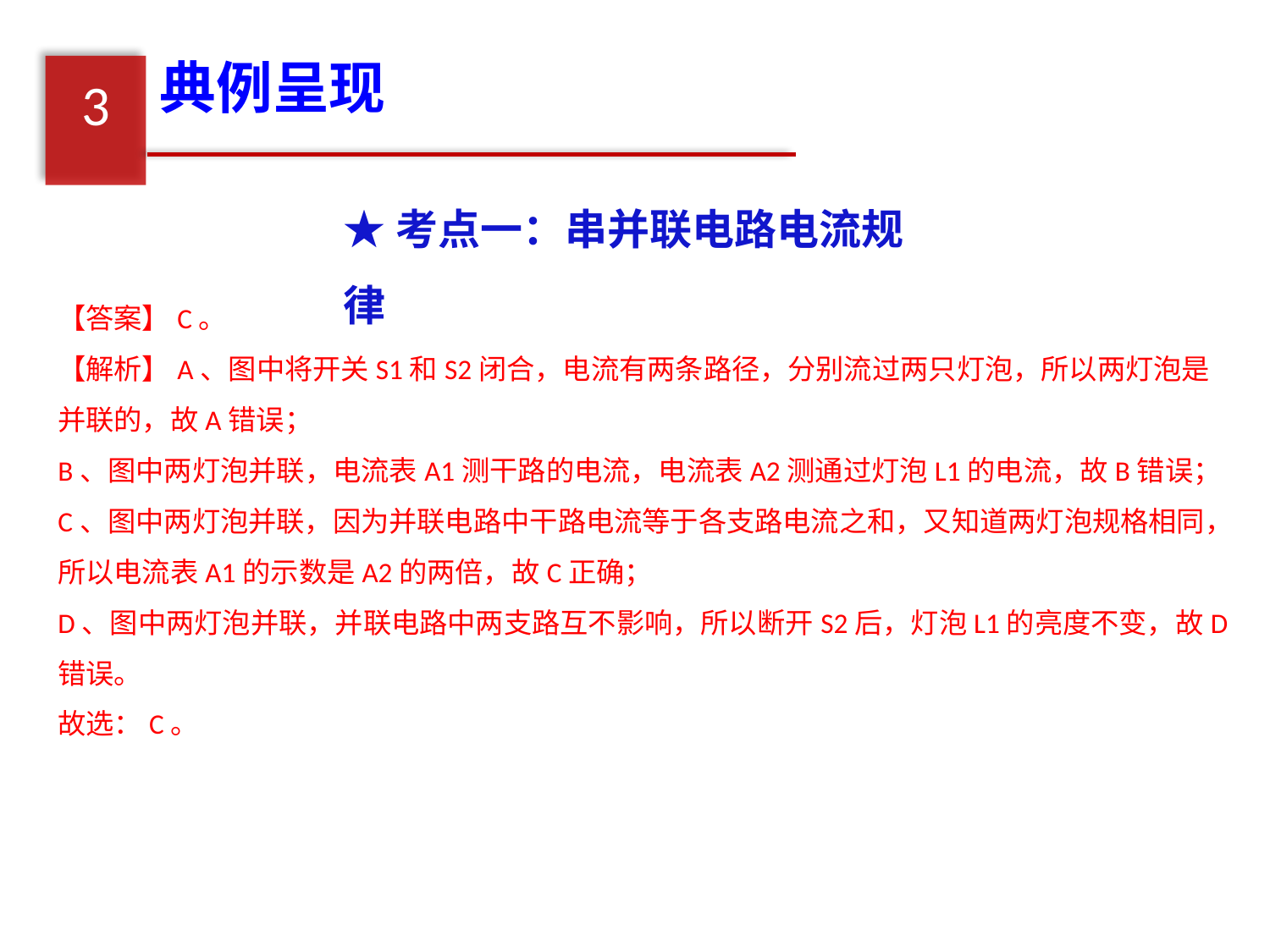

典例呈现

3
★考点一：串并联电路电流规律
【答案】C。
【解析】A、图中将开关S1和S2闭合，电流有两条路径，分别流过两只灯泡，所以两灯泡是并联的，故A错误；
B、图中两灯泡并联，电流表A1测干路的电流，电流表A2测通过灯泡L1的电流，故B错误；
C、图中两灯泡并联，因为并联电路中干路电流等于各支路电流之和，又知道两灯泡规格相同，所以电流表A1的示数是A2的两倍，故C正确；
D、图中两灯泡并联，并联电路中两支路互不影响，所以断开S2后，灯泡L1的亮度不变，故D错误。
故选：C。